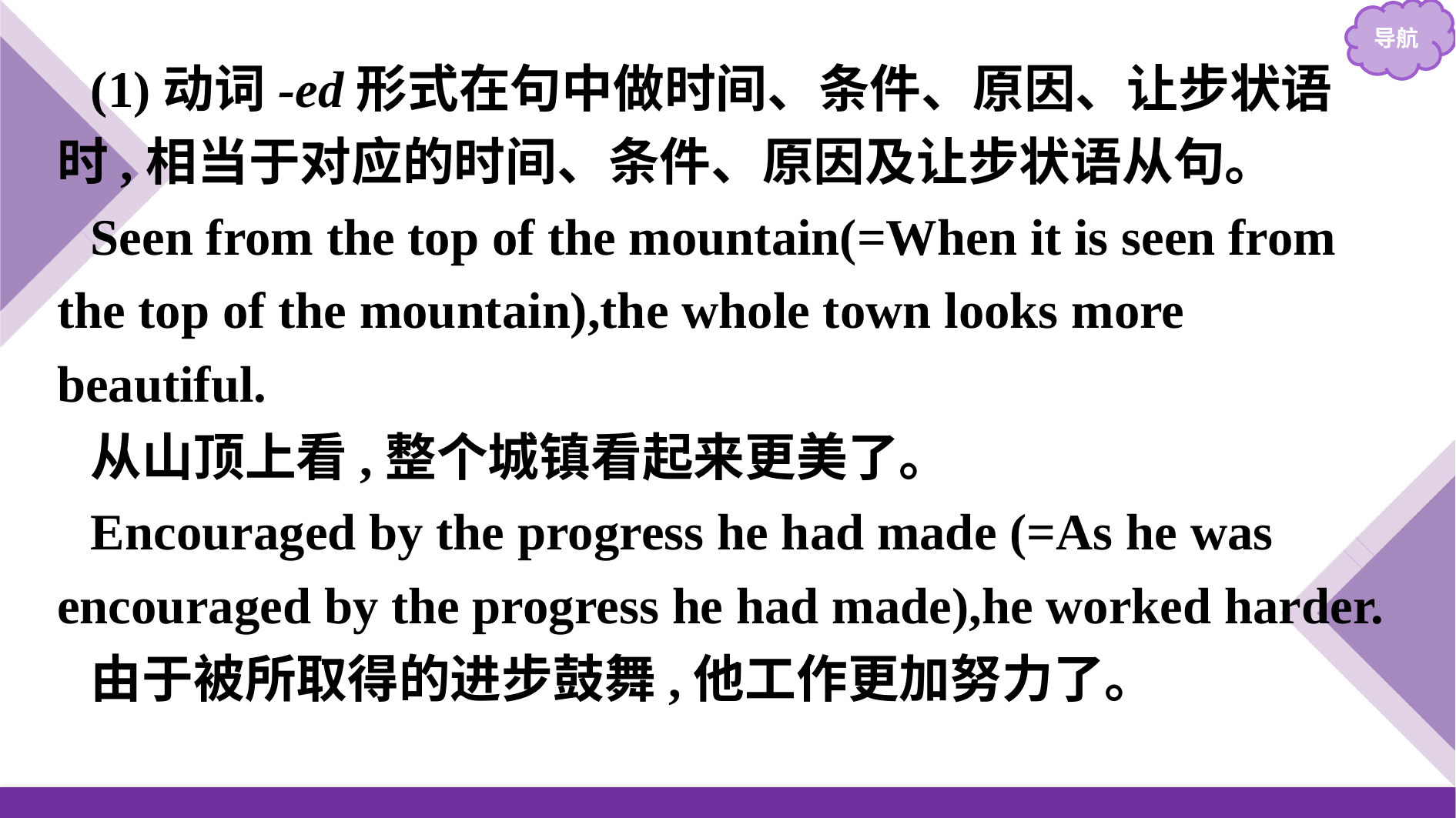

(1)动词-ed形式在句中做时间、条件、原因、让步状语时,相当于对应的时间、条件、原因及让步状语从句。
Seen from the top of the mountain(=When it is seen from the top of the mountain),the whole town looks more beautiful.
从山顶上看,整个城镇看起来更美了。
Encouraged by the progress he had made (=As he was encouraged by the progress he had made),he worked harder.
由于被所取得的进步鼓舞,他工作更加努力了。